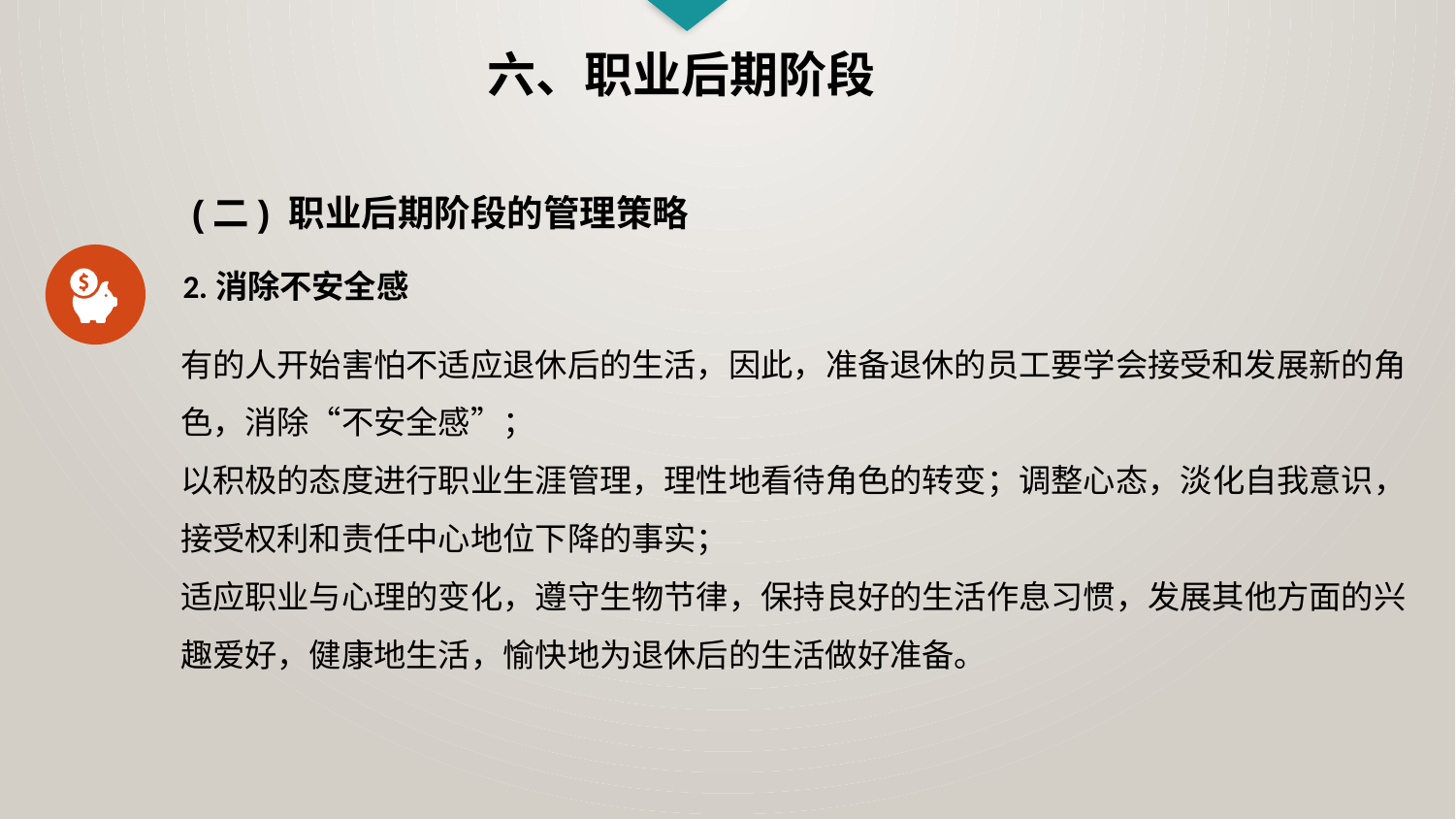

六、职业后期阶段
(二) 职业后期阶段的管理策略

2.消除不安全感

有的人开始害怕不适应退休后的生活，因此，准备退休的员工要学会接受和发展新的角色，消除“不安全感”；
以积极的态度进行职业生涯管理，理性地看待角色的转变；调整心态，淡化自我意识，接受权利和责任中心地位下降的事实；
适应职业与心理的变化，遵守生物节律，保持良好的生活作息习惯，发展其他方面的兴趣爱好，健康地生活，愉快地为退休后的生活做好准备。
60